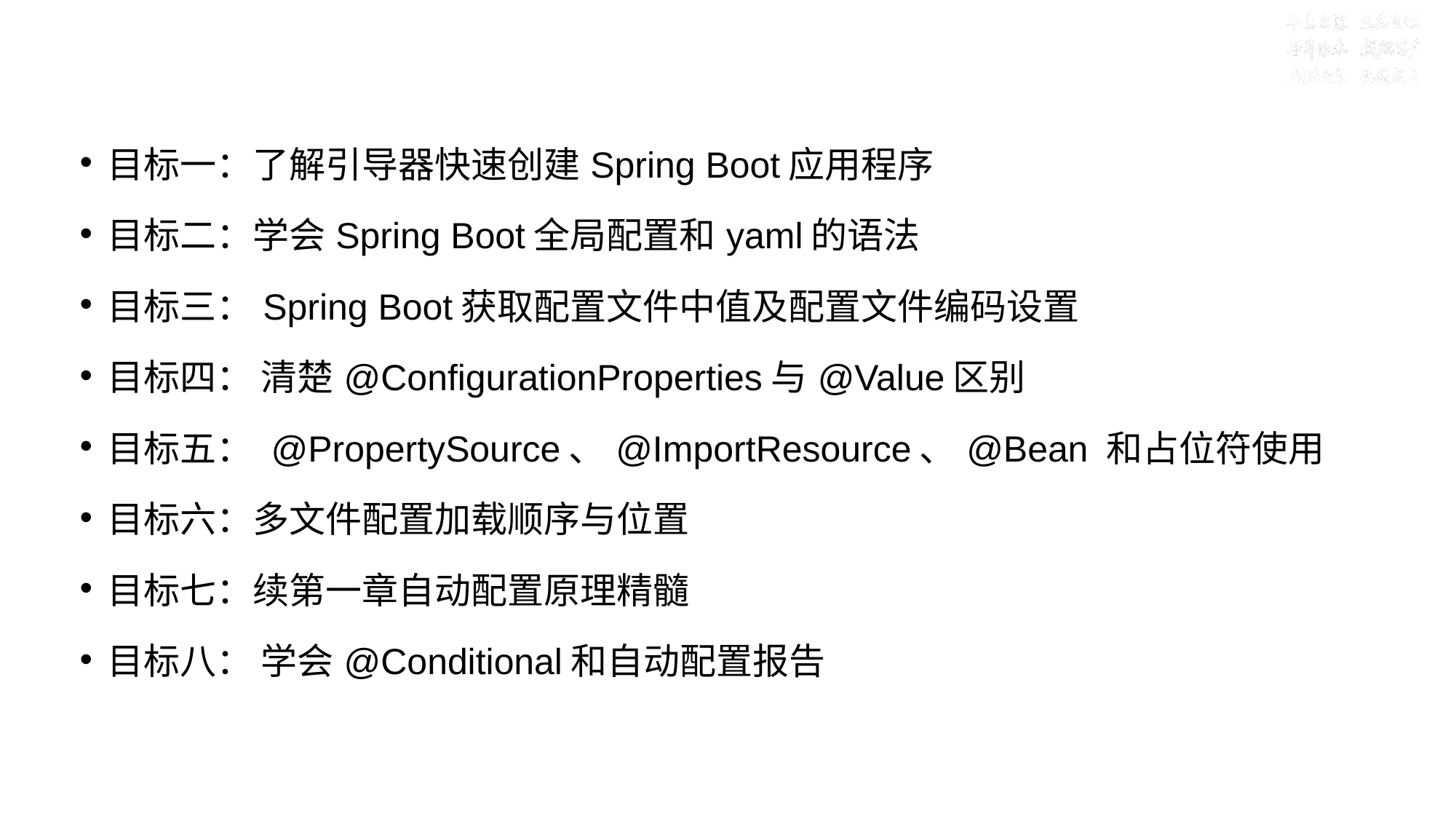

# 第二章：Spring Boot 配置
目标一：了解引导器快速创建Spring Boot应用程序
目标二：学会Spring Boot全局配置和yaml的语法
目标三：Spring Boot获取配置文件中值及配置文件编码设置
目标四： 清楚@ConfigurationProperties与@Value区别
目标五： @PropertySource、@ImportResource、@Bean 和占位符使用
目标六：多文件配置加载顺序与位置
目标七：续第一章自动配置原理精髓
目标八： 学会@Conditional和自动配置报告
20